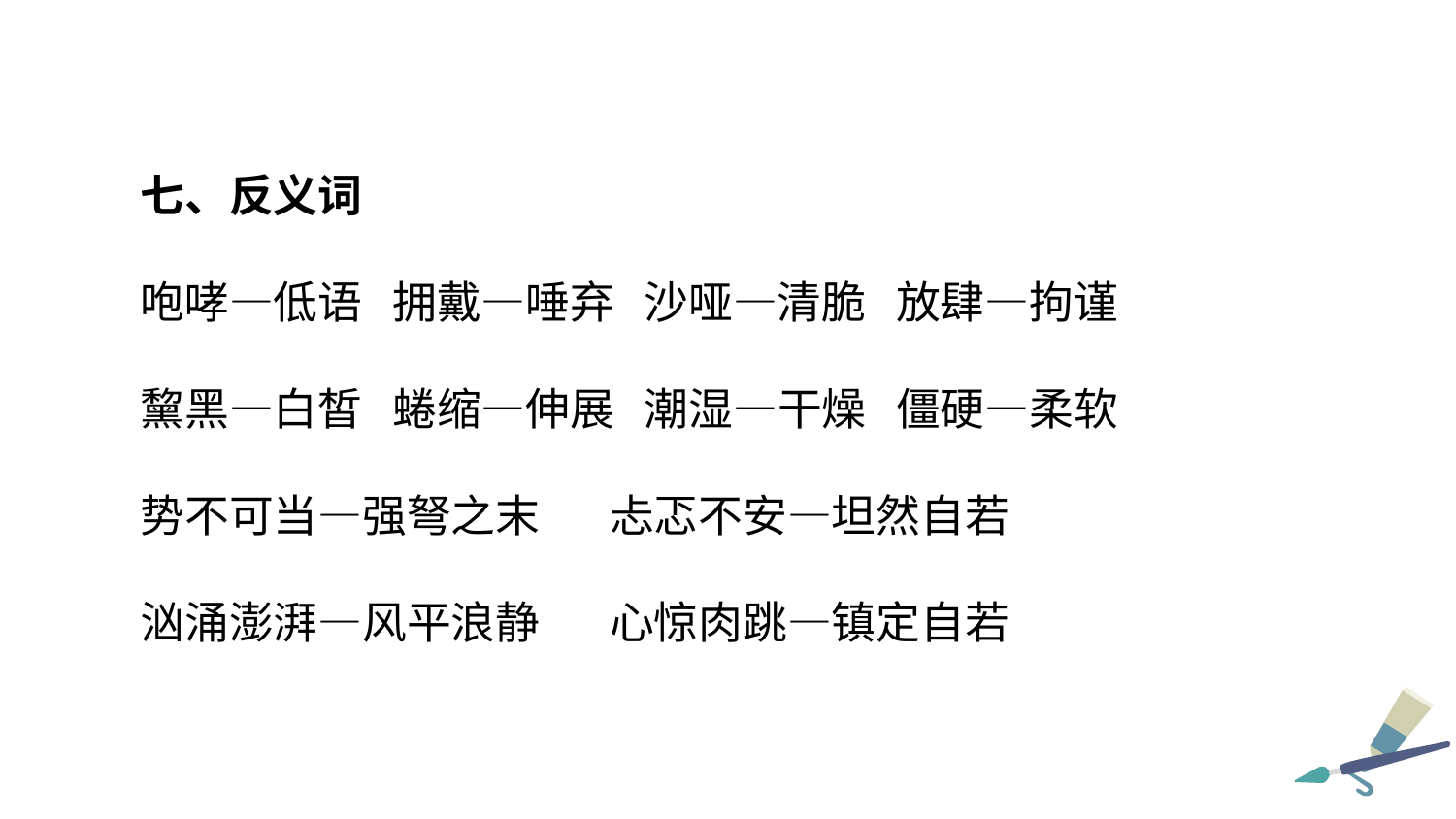

七、反义词
咆哮—低语   拥戴—唾弃   沙哑—清脆   放肆—拘谨
黧黑—白皙   蜷缩—伸展   潮湿—干燥   僵硬—柔软
势不可当—强弩之末       忐忑不安—坦然自若
汹涌澎湃—风平浪静       心惊肉跳—镇定自若